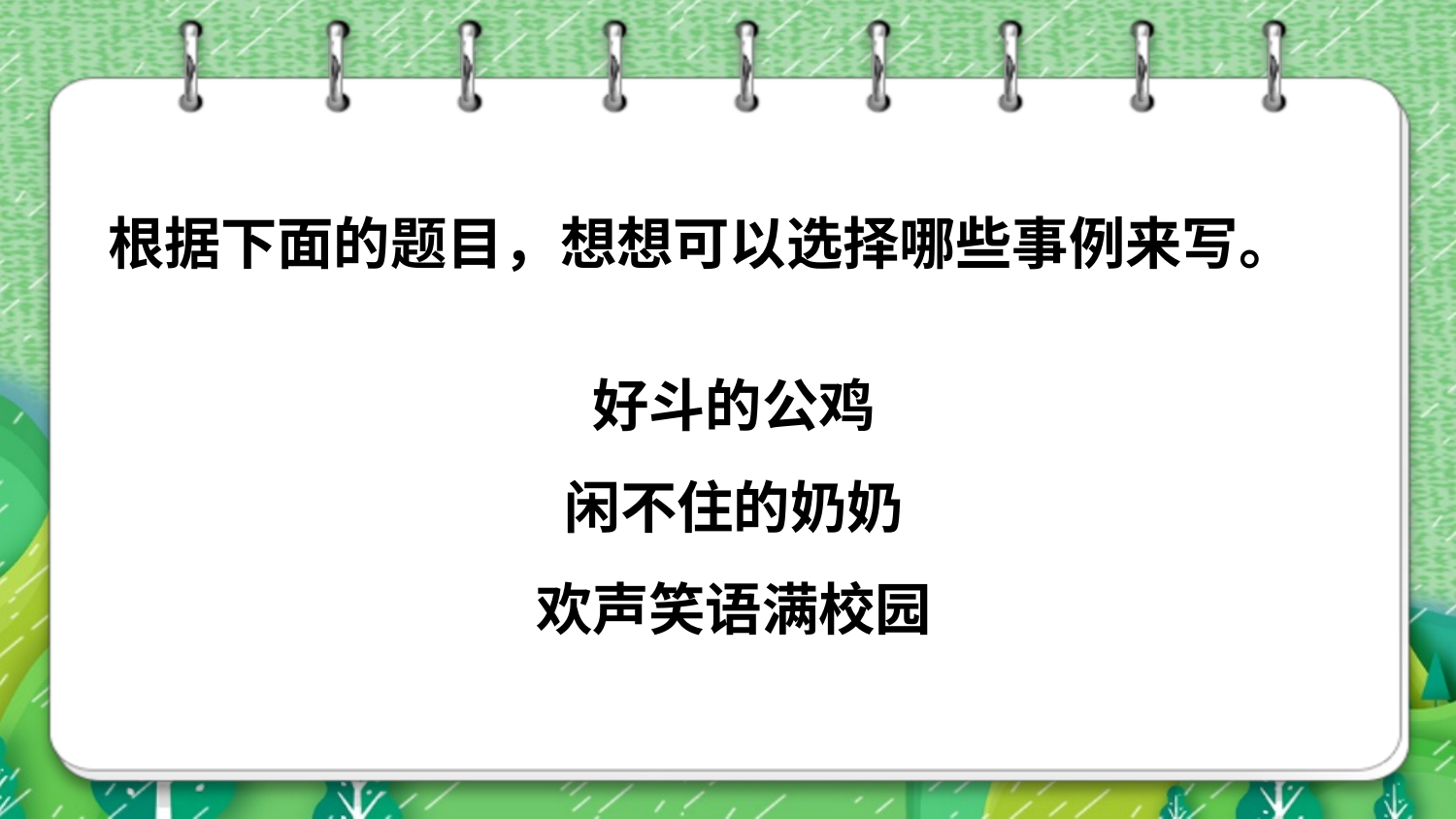

根据下面的题目，想想可以选择哪些事例来写。
好斗的公鸡
闲不住的奶奶
欢声笑语满校园